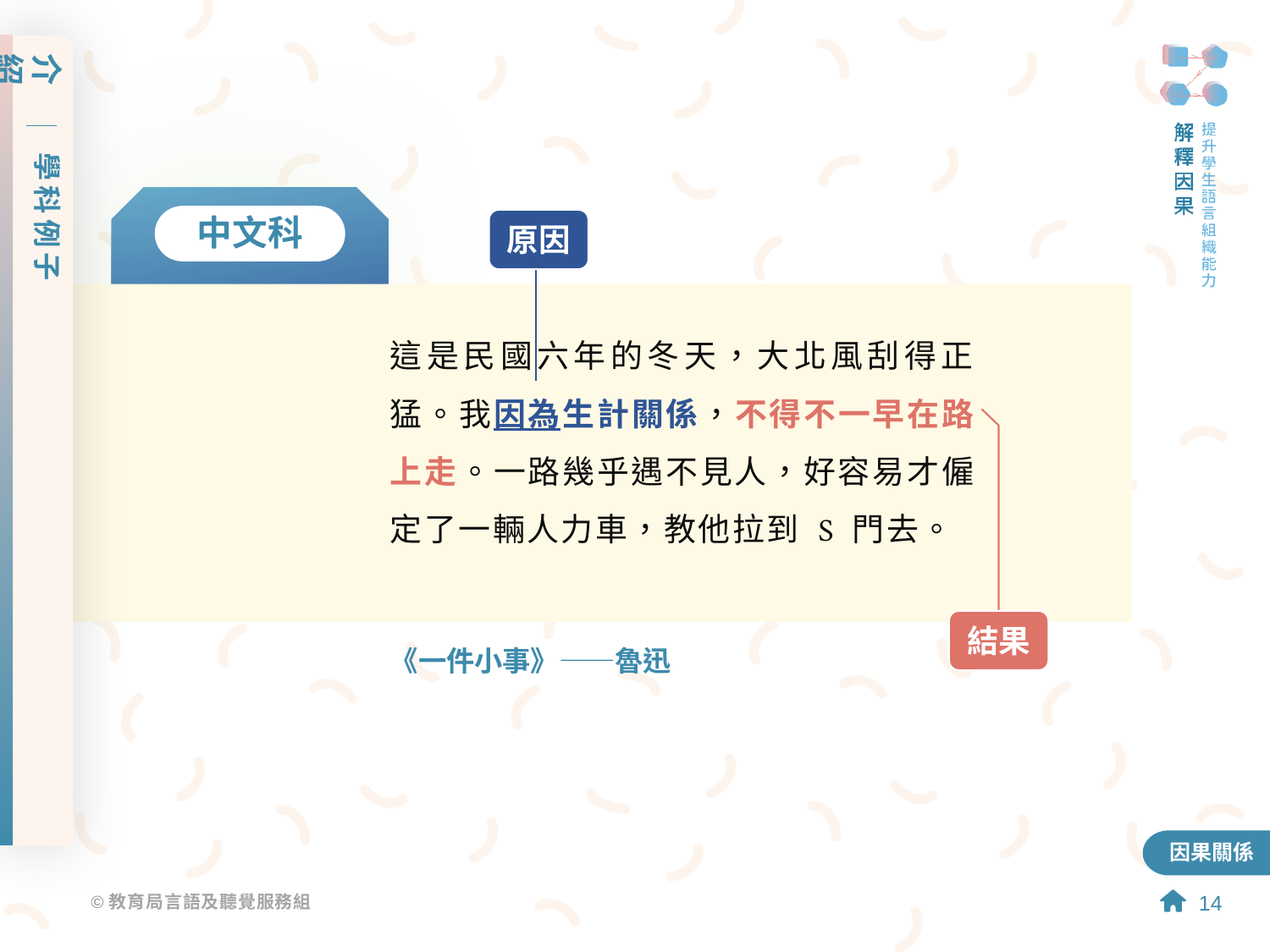

介紹
學科例子

中文科

原因

這是民國六年的冬天，大北風刮得正猛。我因為生計關係，不得不一早在路上走。一路幾乎遇不見人，好容易才僱定了一輛人力車，教他拉到 S 門去。

結果
《一件小事》——魯迅

因果關係
14